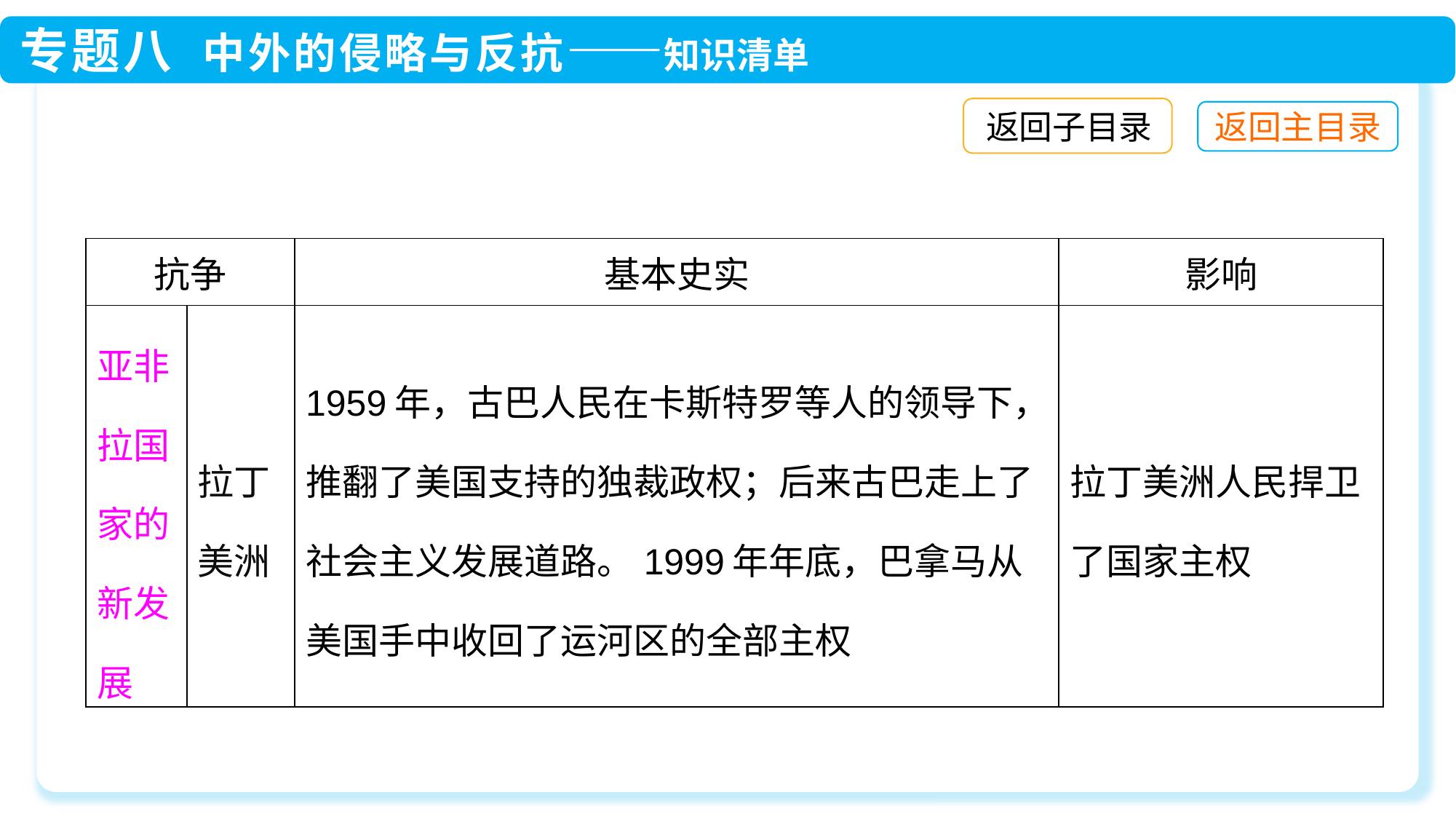

返回子目录
| 抗争 |  | 基本史实 | 影响 |
| --- | --- | --- | --- |
| 亚非拉国家的新发展 | 拉丁美洲 | 1959年，古巴人民在卡斯特罗等人的领导下，推翻了美国支持的独裁政权；后来古巴走上了社会主义发展道路。1999年年底，巴拿马从美国手中收回了运河区的全部主权 | 拉丁美洲人民捍卫了国家主权 |